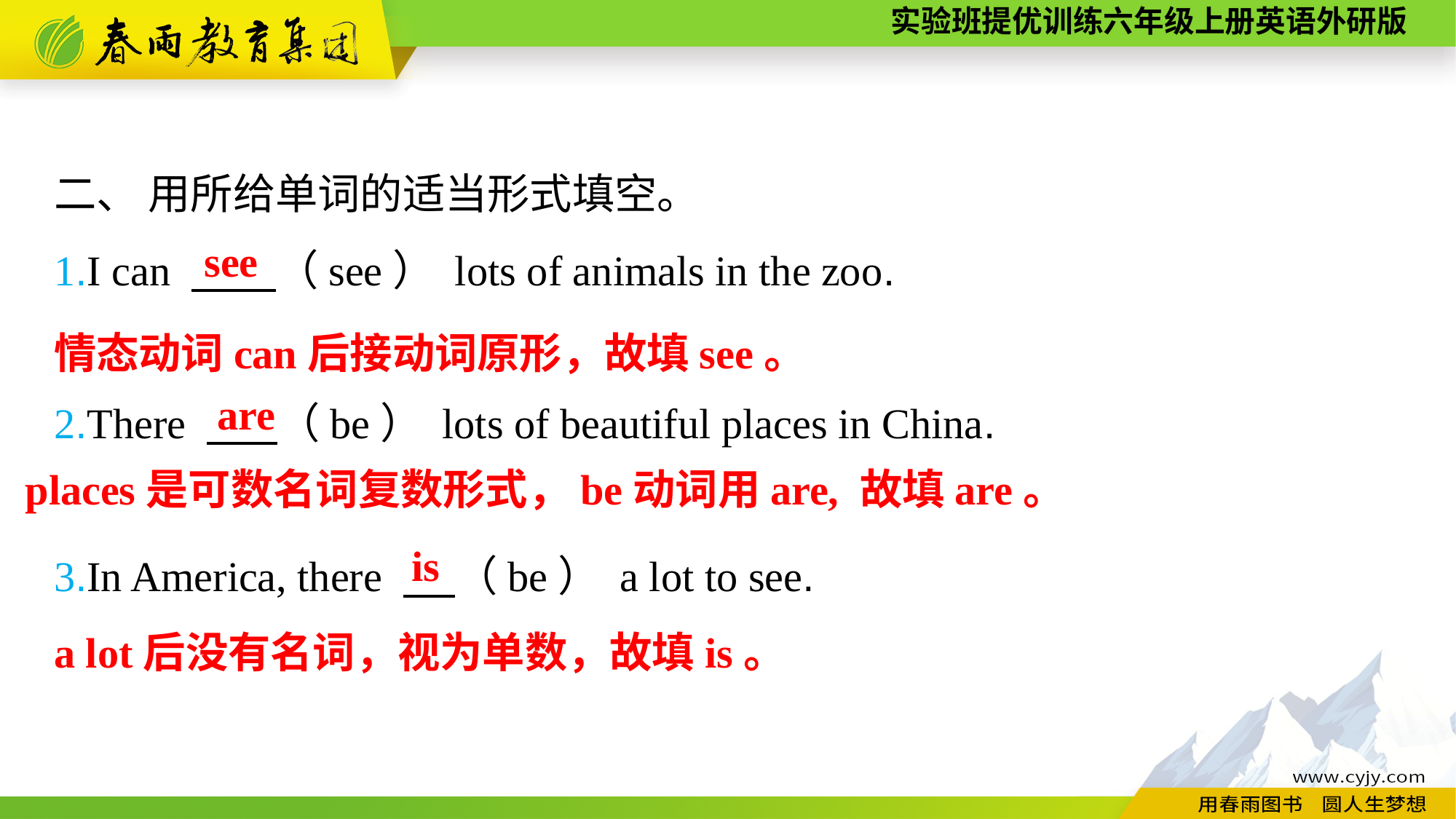

二、 用所给单词的适当形式填空。
1.I can 　　（see） lots of animals in the zoo.

2.There 　   （be） lots of beautiful places in China.

3.In America, there 　 （be） a lot to see.

see
情态动词can后接动词原形，故填see。
are
places是可数名词复数形式，be动词用are, 故填are。
is
a lot后没有名词，视为单数，故填is。